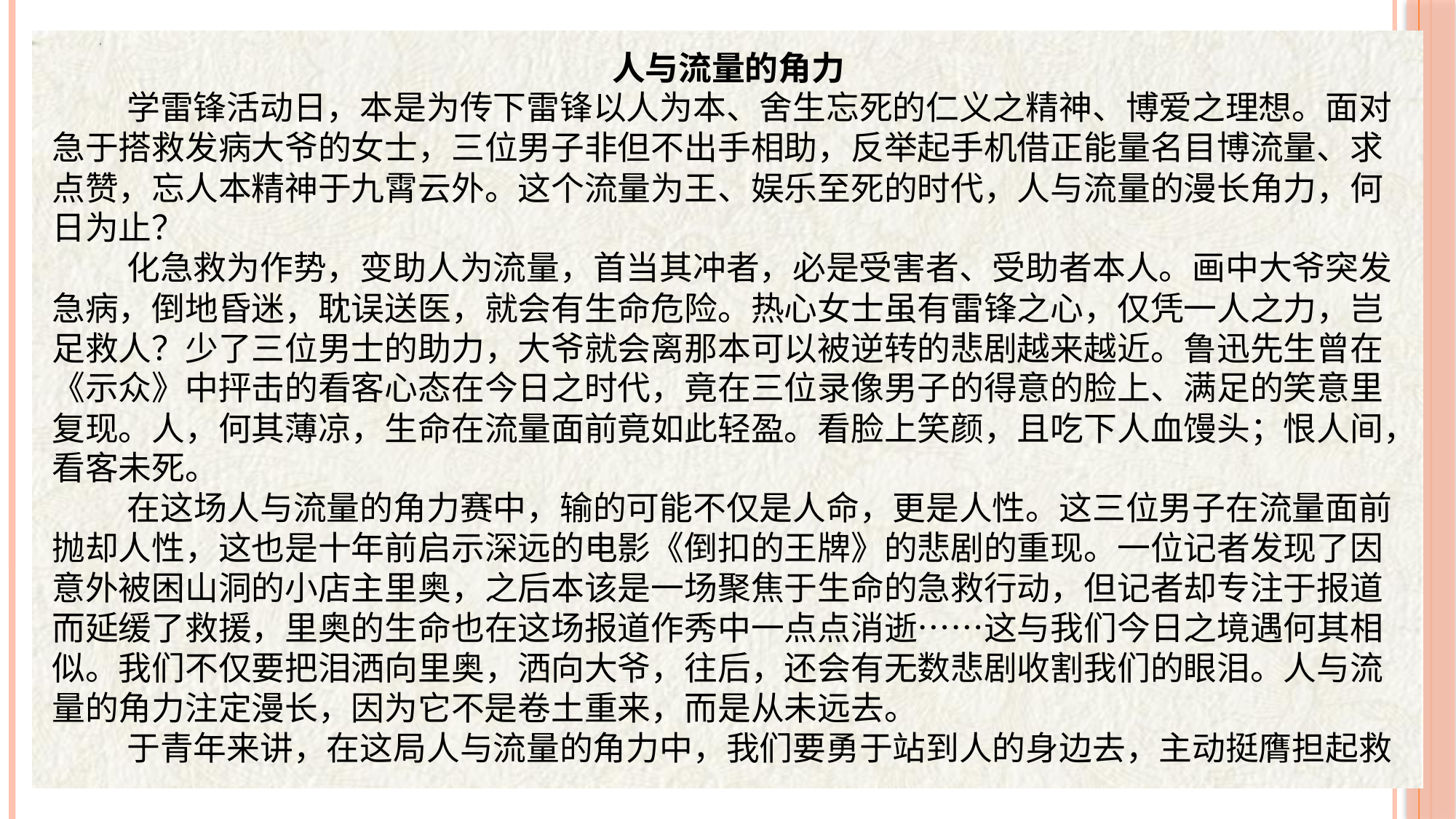

人与流量的角力
         学雷锋活动日，本是为传下雷锋以人为本、舍生忘死的仁义之精神、博爱之理想。面对急于搭救发病大爷的女士，三位男子非但不出手相助，反举起手机借正能量名目博流量、求点赞，忘人本精神于九霄云外。这个流量为王、娱乐至死的时代，人与流量的漫长角力，何日为止？
         化急救为作势，变助人为流量，首当其冲者，必是受害者、受助者本人。画中大爷突发急病，倒地昏迷，耽误送医，就会有生命危险。热心女士虽有雷锋之心，仅凭一人之力，岂足救人？少了三位男士的助力，大爷就会离那本可以被逆转的悲剧越来越近。鲁迅先生曾在《示众》中抨击的看客心态在今日之时代，竟在三位录像男子的得意的脸上、满足的笑意里复现。人，何其薄凉，生命在流量面前竟如此轻盈。看脸上笑颜，且吃下人血馒头；恨人间，看客未死。
         在这场人与流量的角力赛中，输的可能不仅是人命，更是人性。这三位男子在流量面前抛却人性，这也是十年前启示深远的电影《倒扣的王牌》的悲剧的重现。一位记者发现了因意外被困山洞的小店主里奥，之后本该是一场聚焦于生命的急救行动，但记者却专注于报道而延缓了救援，里奥的生命也在这场报道作秀中一点点消逝……这与我们今日之境遇何其相似。我们不仅要把泪洒向里奥，洒向大爷，往后，还会有无数悲剧收割我们的眼泪。人与流量的角力注定漫长，因为它不是卷土重来，而是从未远去。
         于青年来讲，在这局人与流量的角力中，我们要勇于站到人的身边去，主动挺膺担起救